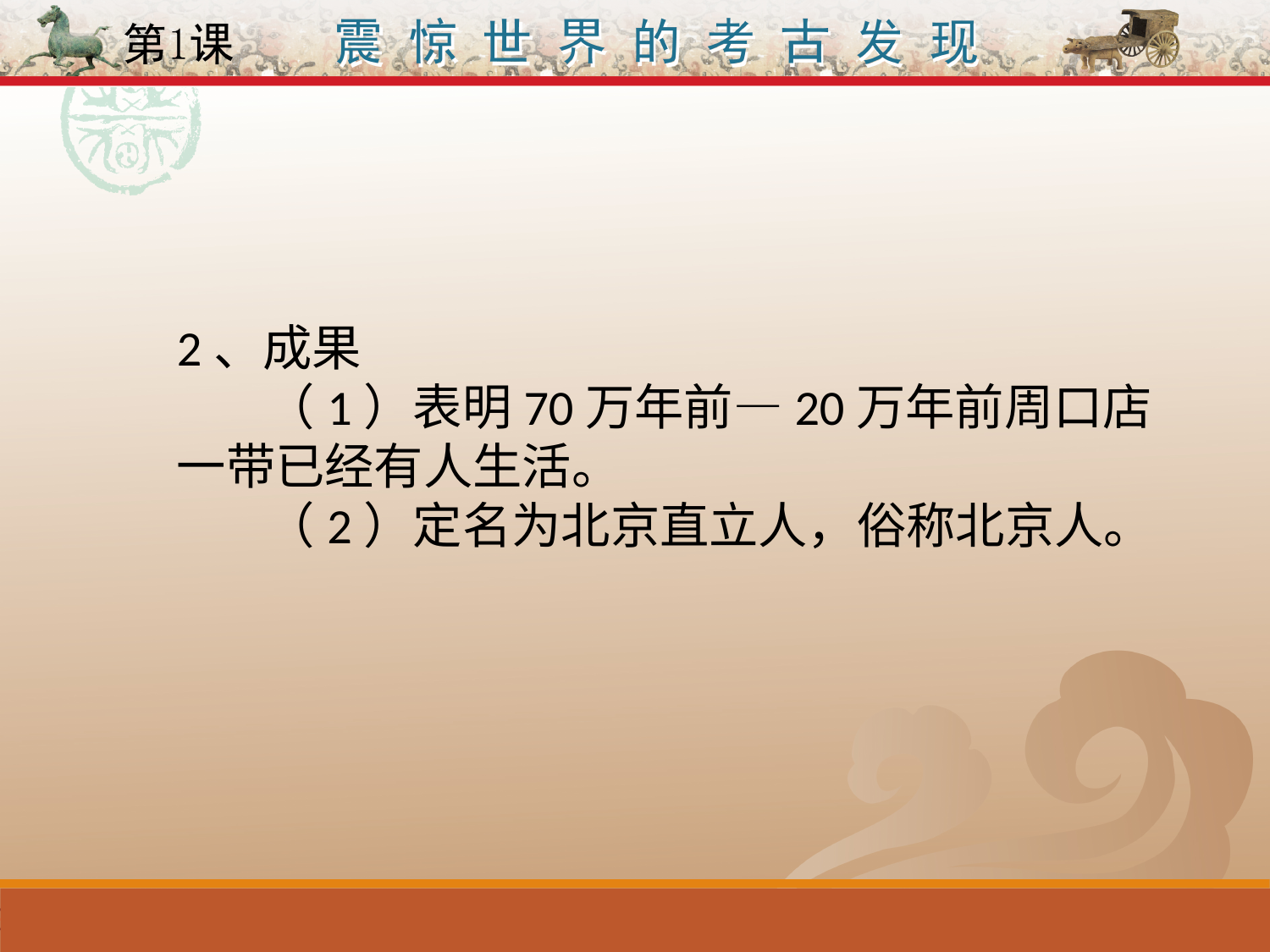

2、成果
       （1）表明70万年前—20万年前周口店一带已经有人生活。
       （2）定名为北京直立人，俗称北京人。